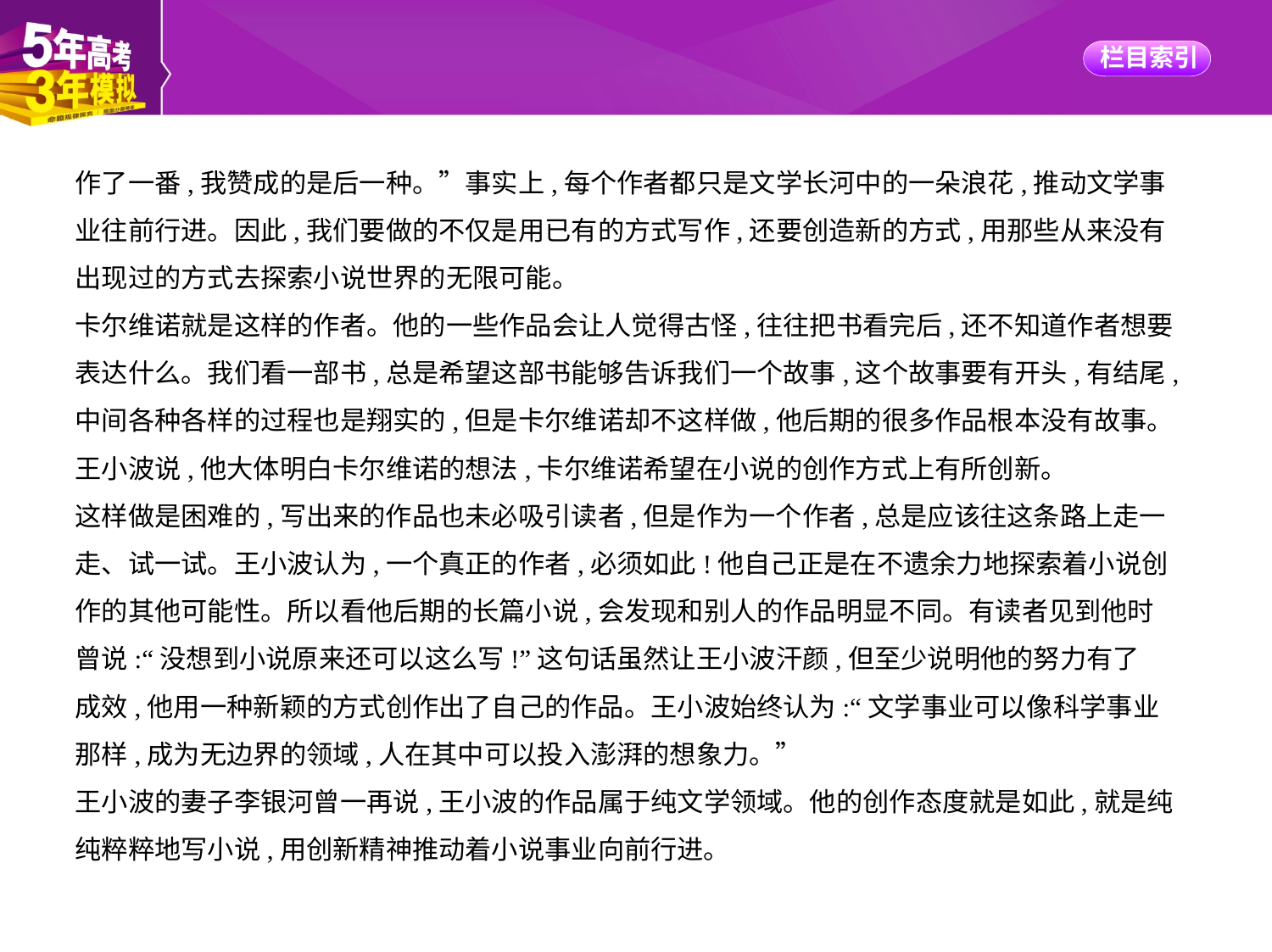

作了一番,我赞成的是后一种。”事实上,每个作者都只是文学长河中的一朵浪花,推动文学事
业往前行进。因此,我们要做的不仅是用已有的方式写作,还要创造新的方式,用那些从来没有
出现过的方式去探索小说世界的无限可能。
卡尔维诺就是这样的作者。他的一些作品会让人觉得古怪,往往把书看完后,还不知道作者想要
表达什么。我们看一部书,总是希望这部书能够告诉我们一个故事,这个故事要有开头,有结尾,
中间各种各样的过程也是翔实的,但是卡尔维诺却不这样做,他后期的很多作品根本没有故事。
王小波说,他大体明白卡尔维诺的想法,卡尔维诺希望在小说的创作方式上有所创新。
这样做是困难的,写出来的作品也未必吸引读者,但是作为一个作者,总是应该往这条路上走一
走、试一试。王小波认为,一个真正的作者,必须如此!他自己正是在不遗余力地探索着小说创
作的其他可能性。所以看他后期的长篇小说,会发现和别人的作品明显不同。有读者见到他时
曾说:“没想到小说原来还可以这么写!”这句话虽然让王小波汗颜,但至少说明他的努力有了
成效,他用一种新颖的方式创作出了自己的作品。王小波始终认为:“文学事业可以像科学事业
那样,成为无边界的领域,人在其中可以投入澎湃的想象力。”
王小波的妻子李银河曾一再说,王小波的作品属于纯文学领域。他的创作态度就是如此,就是纯
纯粹粹地写小说,用创新精神推动着小说事业向前行进。